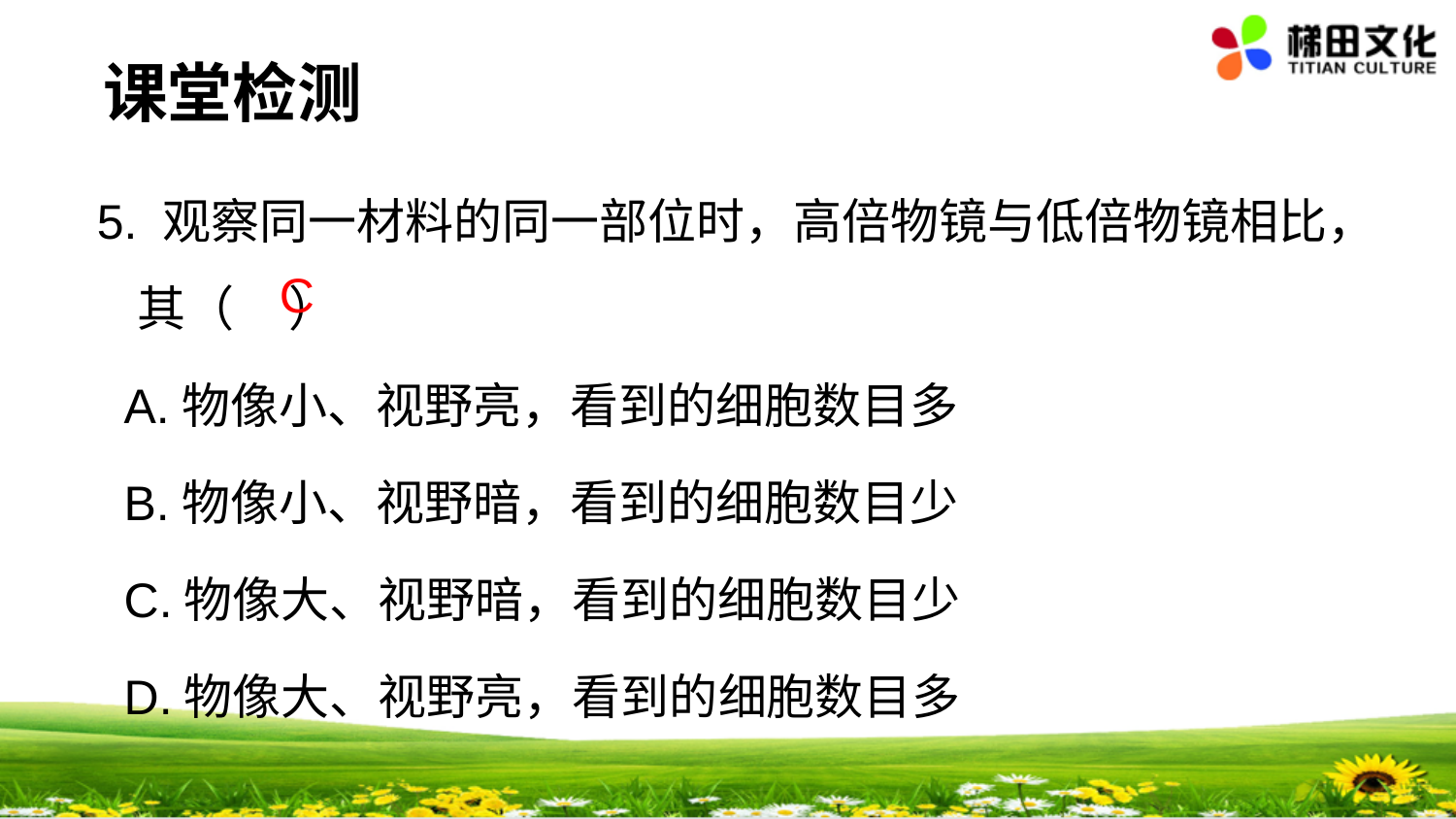

课堂检测
5. 观察同一材料的同一部位时，高倍物镜与低倍物镜相比，其（     ）
  A.物像小、视野亮，看到的细胞数目多
  B.物像小、视野暗，看到的细胞数目少
  C.物像大、视野暗，看到的细胞数目少
  D.物像大、视野亮，看到的细胞数目多
C